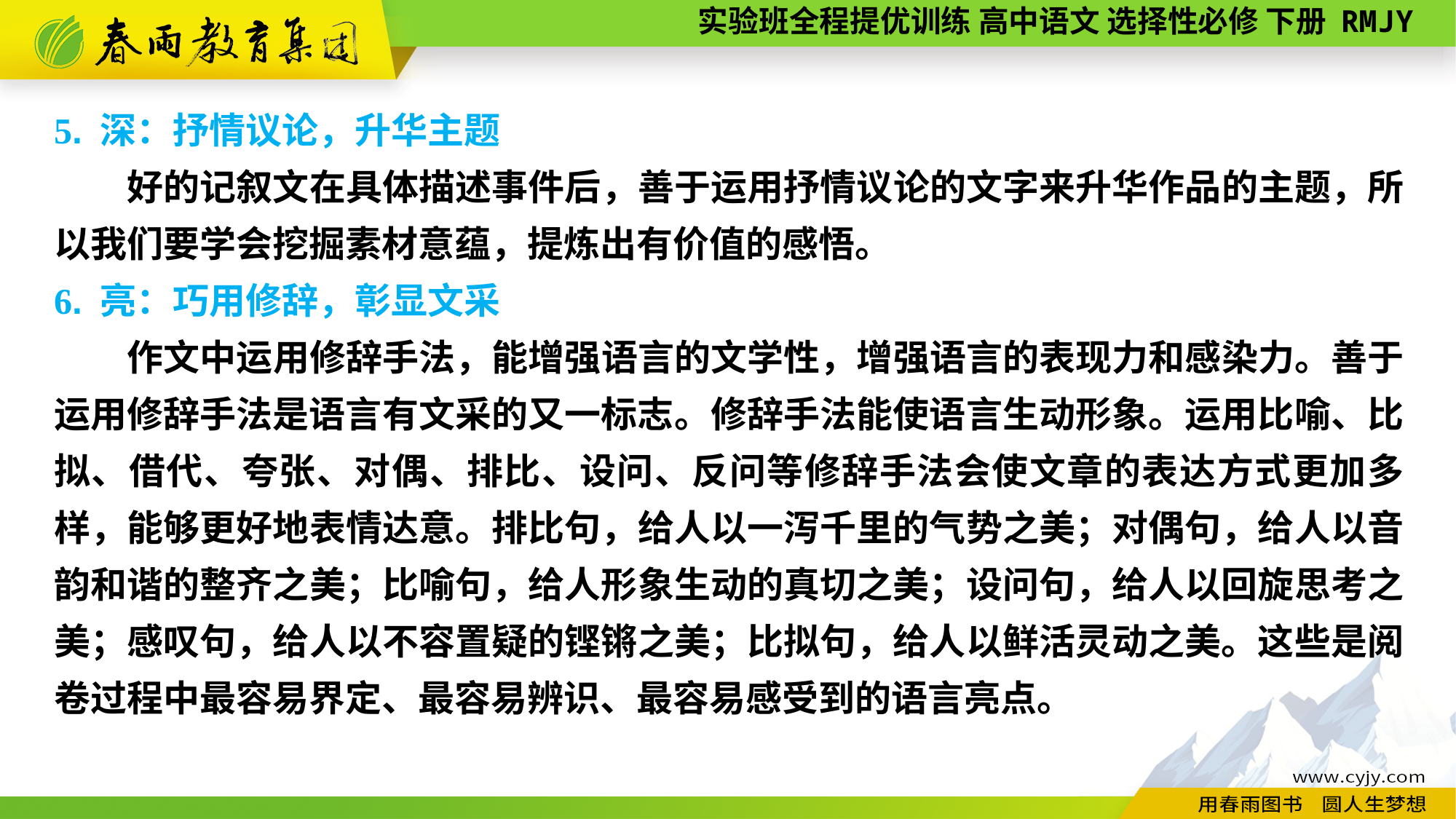

5. 深：抒情议论，升华主题
好的记叙文在具体描述事件后，善于运用抒情议论的文字来升华作品的主题，所以我们要学会挖掘素材意蕴，提炼出有价值的感悟。
6. 亮：巧用修辞，彰显文采
作文中运用修辞手法，能增强语言的文学性，增强语言的表现力和感染力。善于运用修辞手法是语言有文采的又一标志。修辞手法能使语言生动形象。运用比喻、比拟、借代、夸张、对偶、排比、设问、反问等修辞手法会使文章的表达方式更加多样，能够更好地表情达意。排比句，给人以一泻千里的气势之美；对偶句，给人以音韵和谐的整齐之美；比喻句，给人形象生动的真切之美；设问句，给人以回旋思考之美；感叹句，给人以不容置疑的铿锵之美；比拟句，给人以鲜活灵动之美。这些是阅卷过程中最容易界定、最容易辨识、最容易感受到的语言亮点。